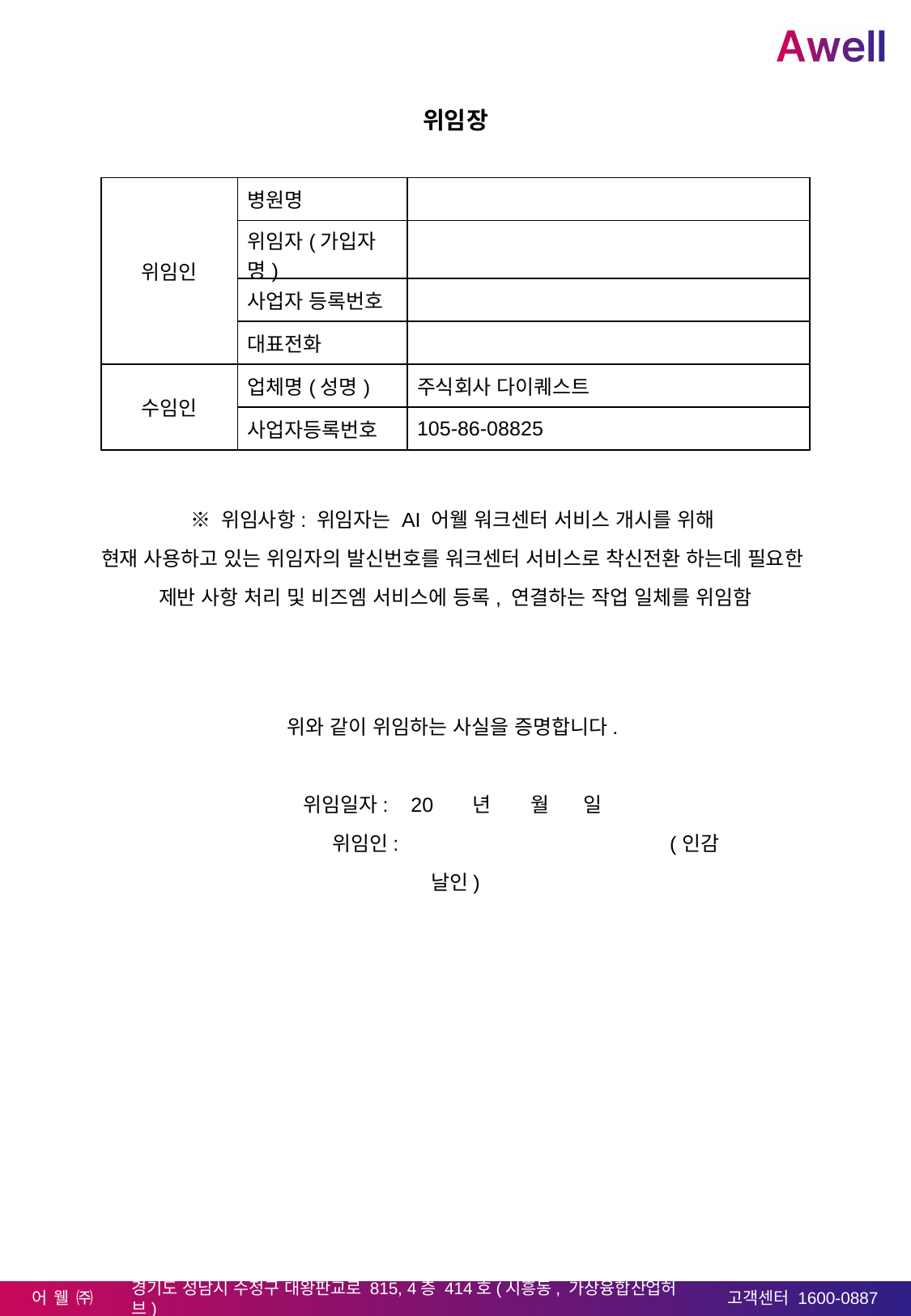

[별첨 1]
위임장
| 위임인 | 병원명 |  |
| --- | --- | --- |
|  | 위임자(가입자명) |  |
|  | 사업자 등록번호 |  |
|  | 대표전화 |  |
| 수임인 | 업체명(성명) | 주식회사 다이퀘스트 |
|  | 사업자등록번호 | 105-86-08825 |
※ 위임사항: 위임자는 AI 어웰 워크센터 서비스 개시를 위해
현재 사용하고 있는 위임자의 발신번호를 워크센터 서비스로 착신전환 하는데 필요한
제반 사항 처리 및 비즈엠 서비스에 등록, 연결하는 작업 일체를 위임함
위와 같이 위임하는 사실을 증명합니다.

위임일자:    20      년       월      일
                        위임인:                                                (인감 날인)